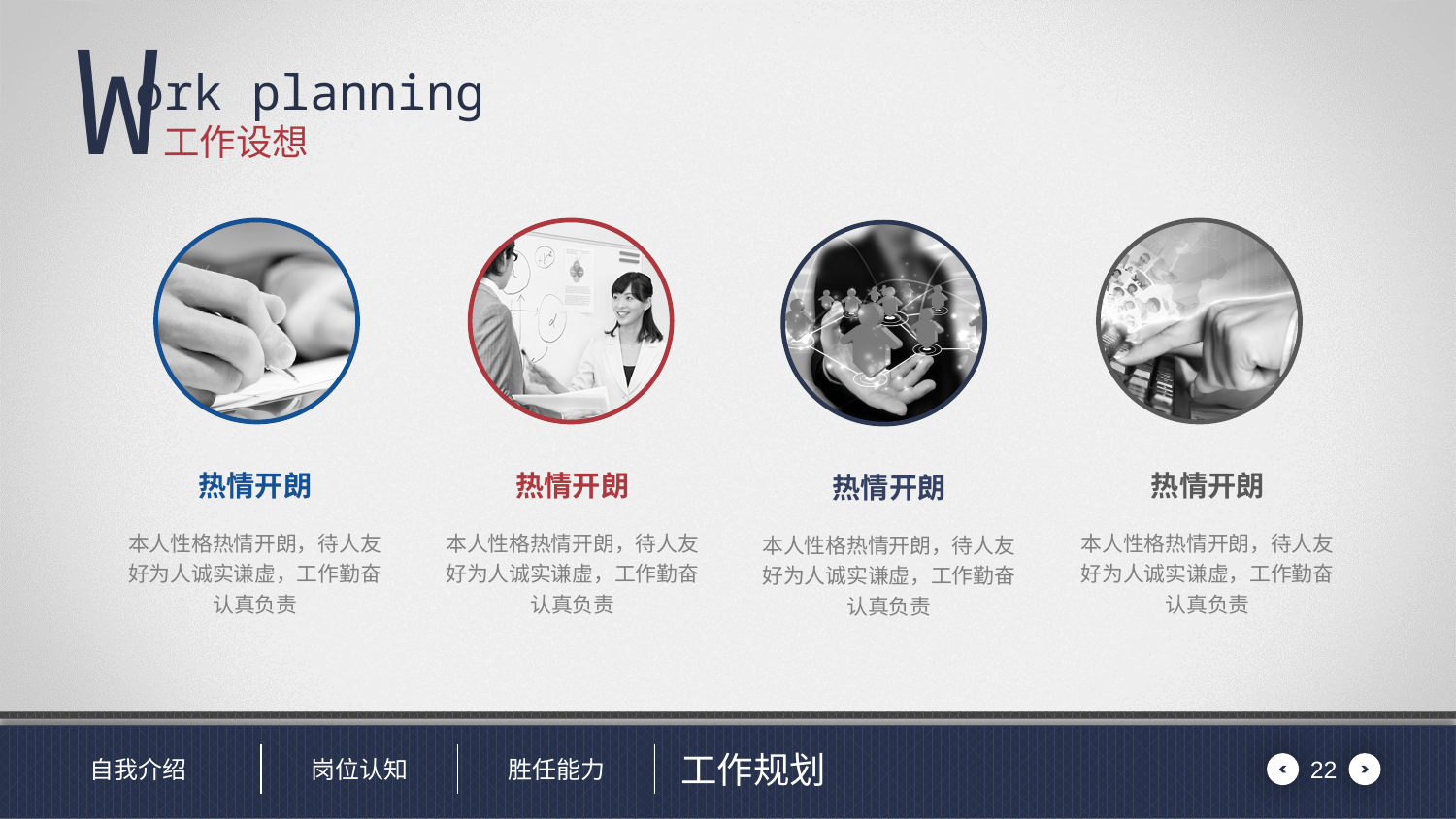

# 工作设想

热情开朗
本人性格热情开朗，待人友好为人诚实谦虚，工作勤奋认真负责
热情开朗
本人性格热情开朗，待人友好为人诚实谦虚，工作勤奋认真负责
热情开朗
本人性格热情开朗，待人友好为人诚实谦虚，工作勤奋认真负责
热情开朗
本人性格热情开朗，待人友好为人诚实谦虚，工作勤奋认真负责
22